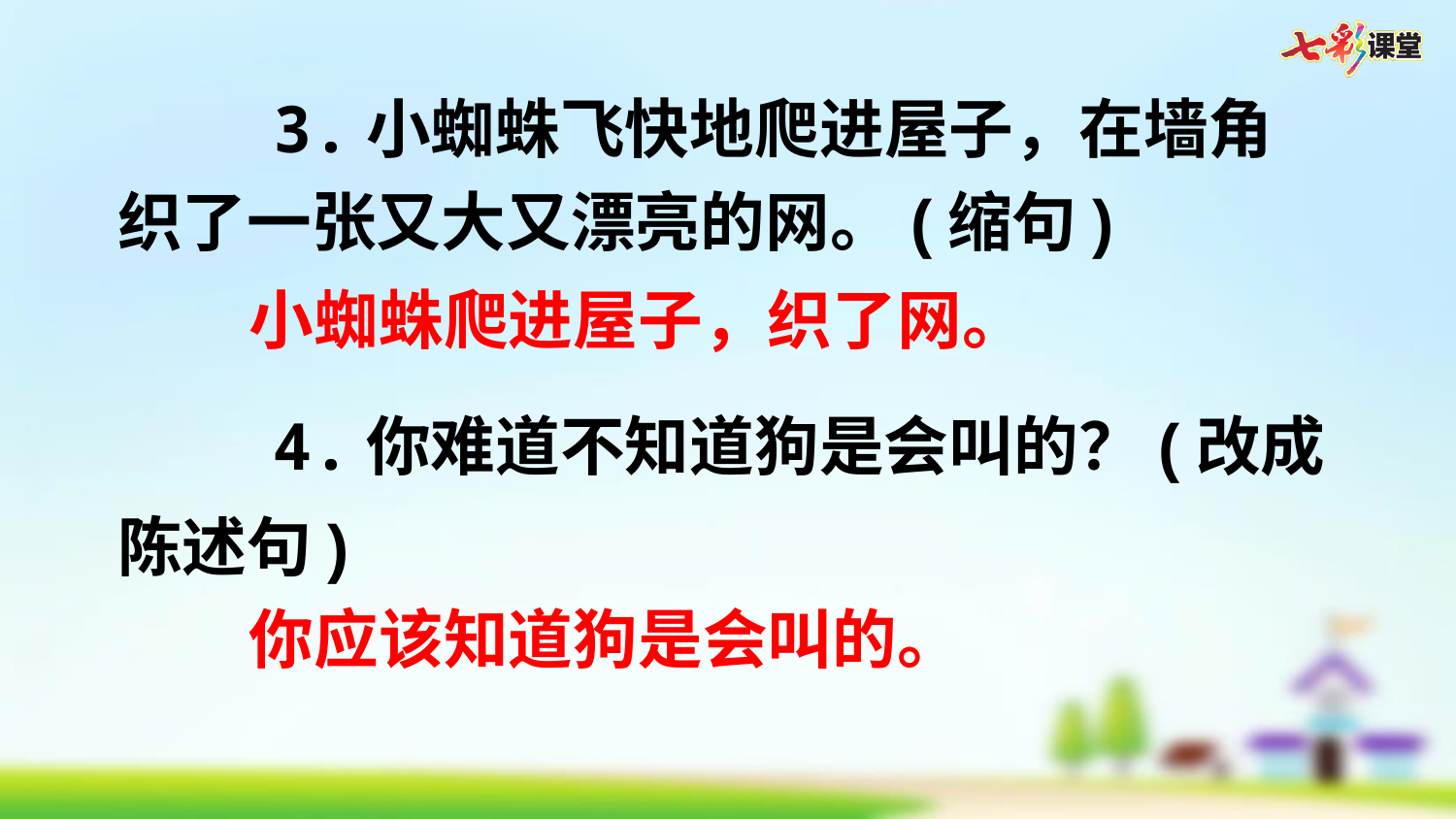

3.小蜘蛛飞快地爬进屋子，在墙角织了一张又大又漂亮的网。(缩句)
小蜘蛛爬进屋子，织了网。
    4.你难道不知道狗是会叫的？(改成陈述句)
你应该知道狗是会叫的。